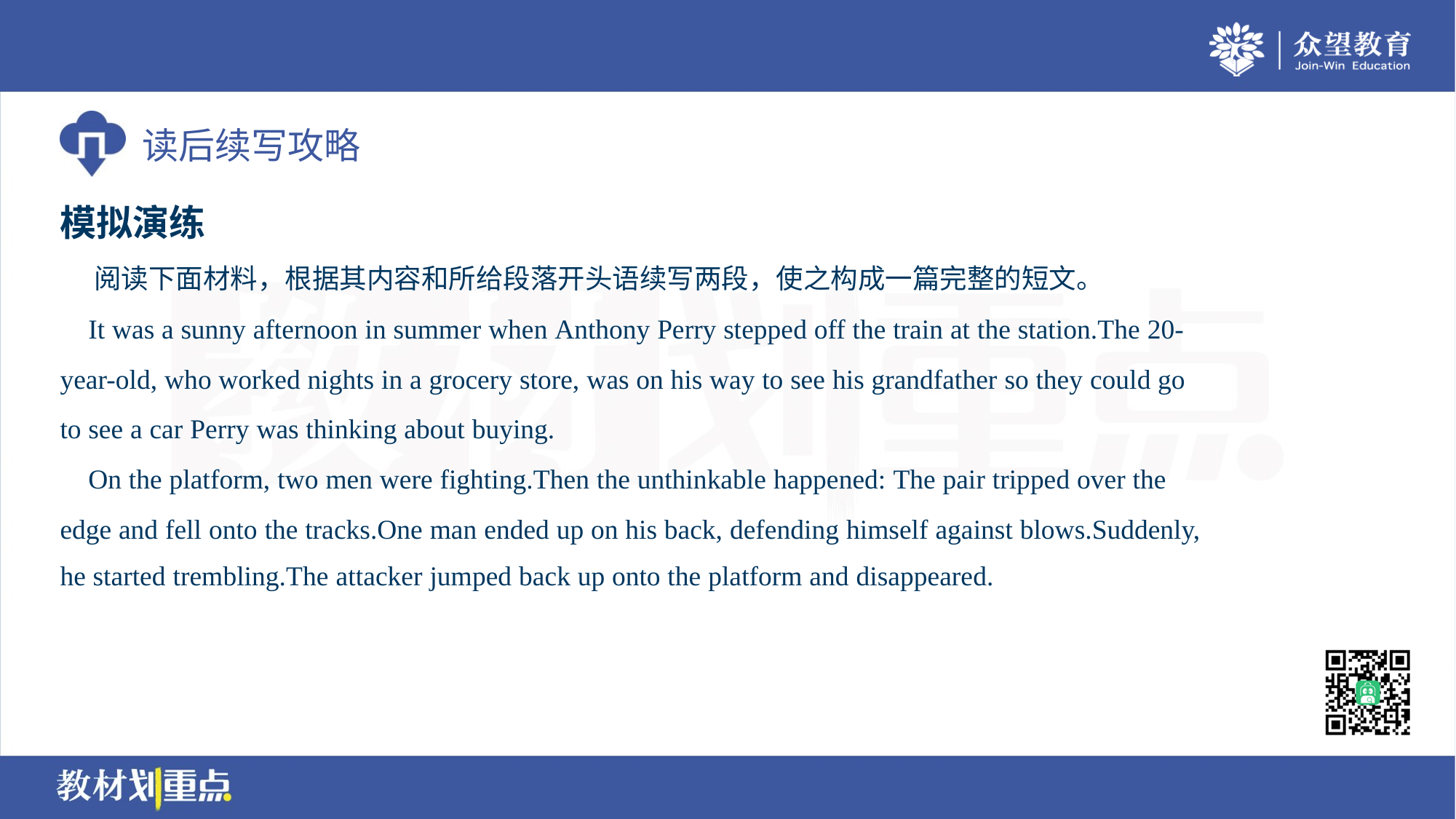

模拟演练
    阅读下面材料，根据其内容和所给段落开头语续写两段，使之构成一篇完整的短文。
    It was a sunny afternoon in summer when Anthony Perry stepped off the train at the station.The 20-
year-old, who worked nights in a grocery store, was on his way to see his grandfather so they could go
to see a car Perry was thinking about buying.
    On the platform, two men were fighting.Then the unthinkable happened: The pair tripped over the
edge and fell onto the tracks.One man ended up on his back, defending himself against blows.Suddenly,
he started trembling.The attacker jumped back up onto the platform and disappeared.